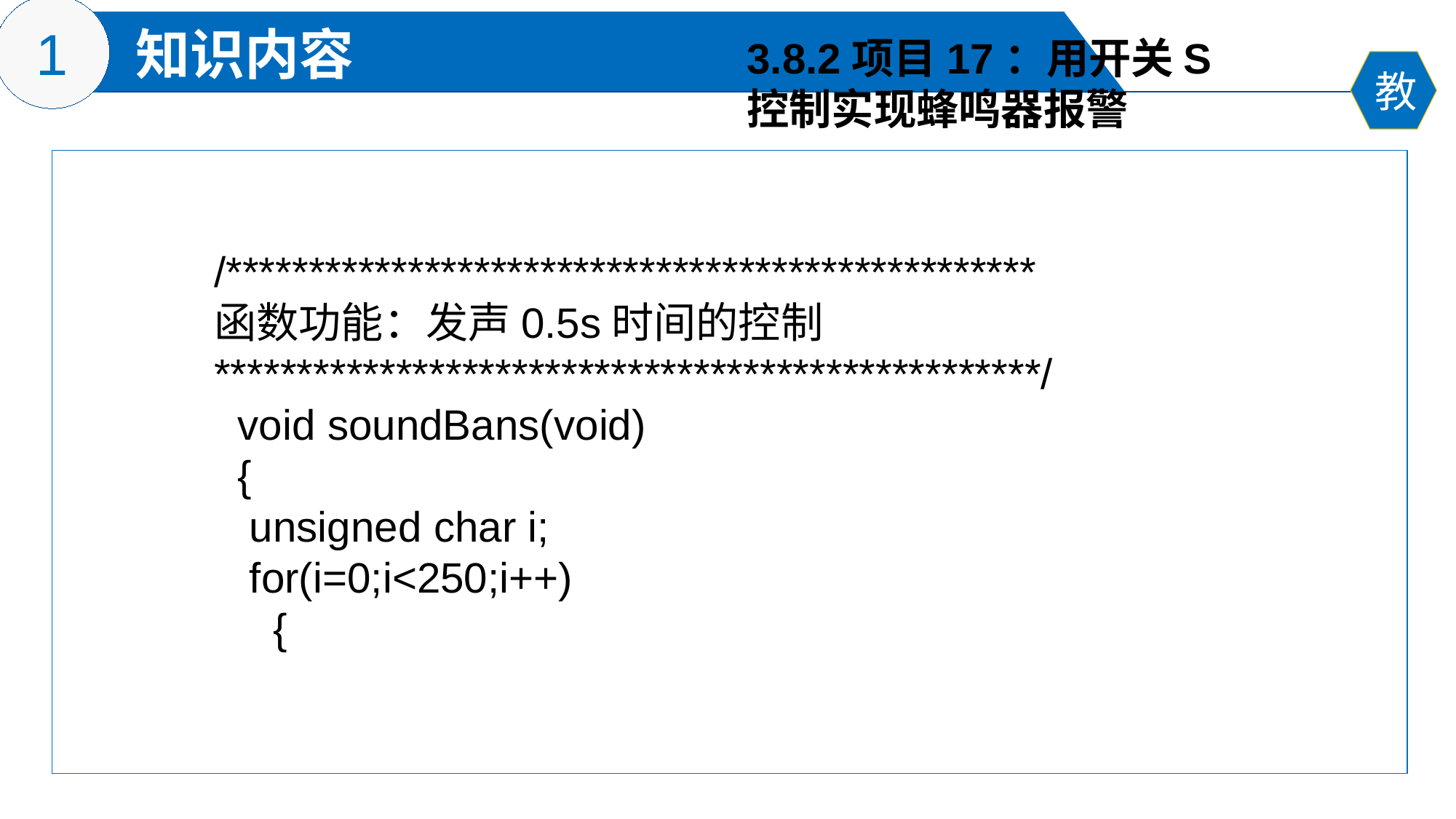

3.8.2项目17：用开关S
控制实现蜂鸣器报警

/*************************************************
函数功能：发声0.5s时间的控制
**************************************************/
  void soundBans(void)
  {
   unsigned char i;
   for(i=0;i<250;i++)
     {